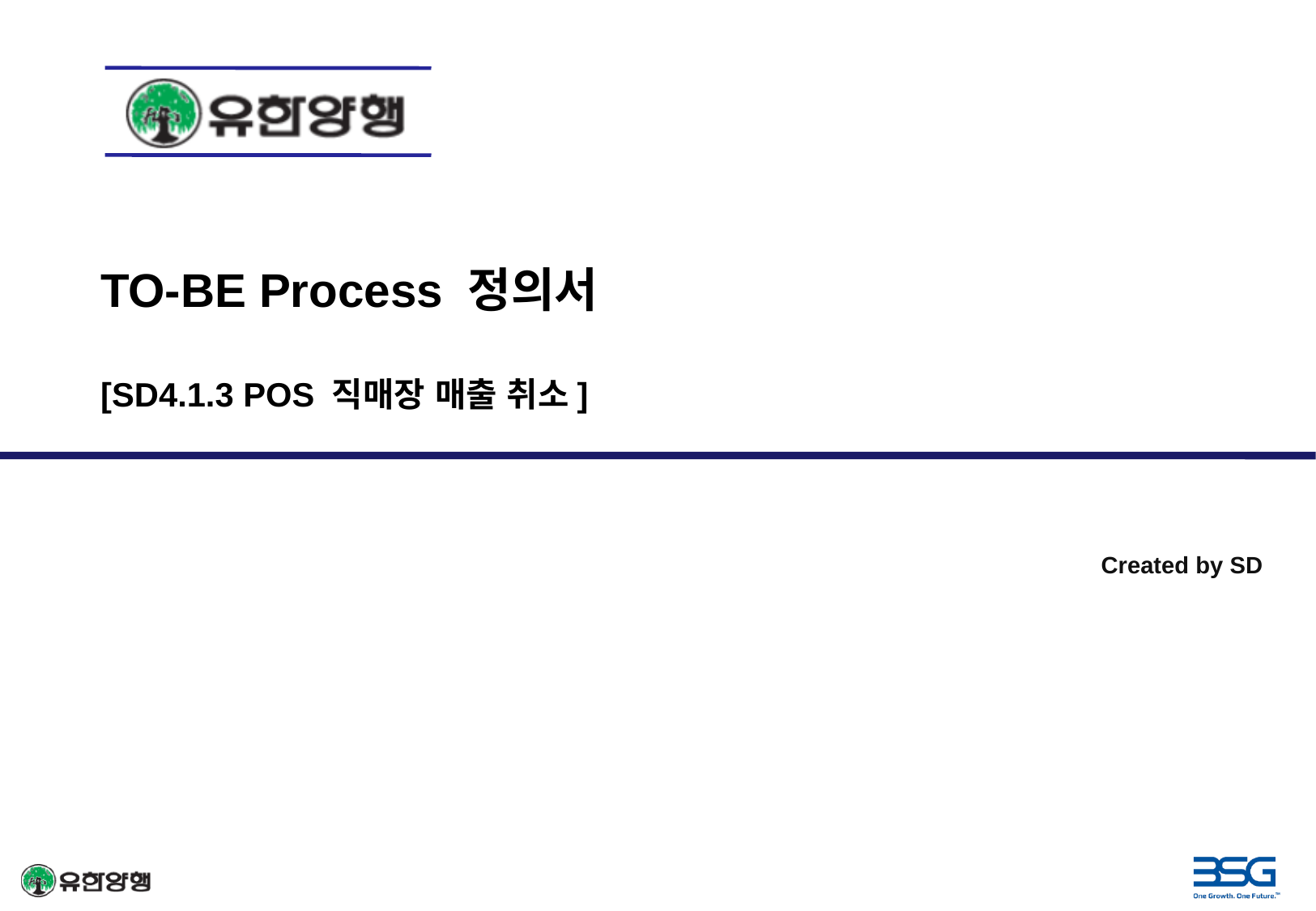

TO-BE Process 정의서
[SD4.1.3 POS 직매장 매출 취소]
Created by SD